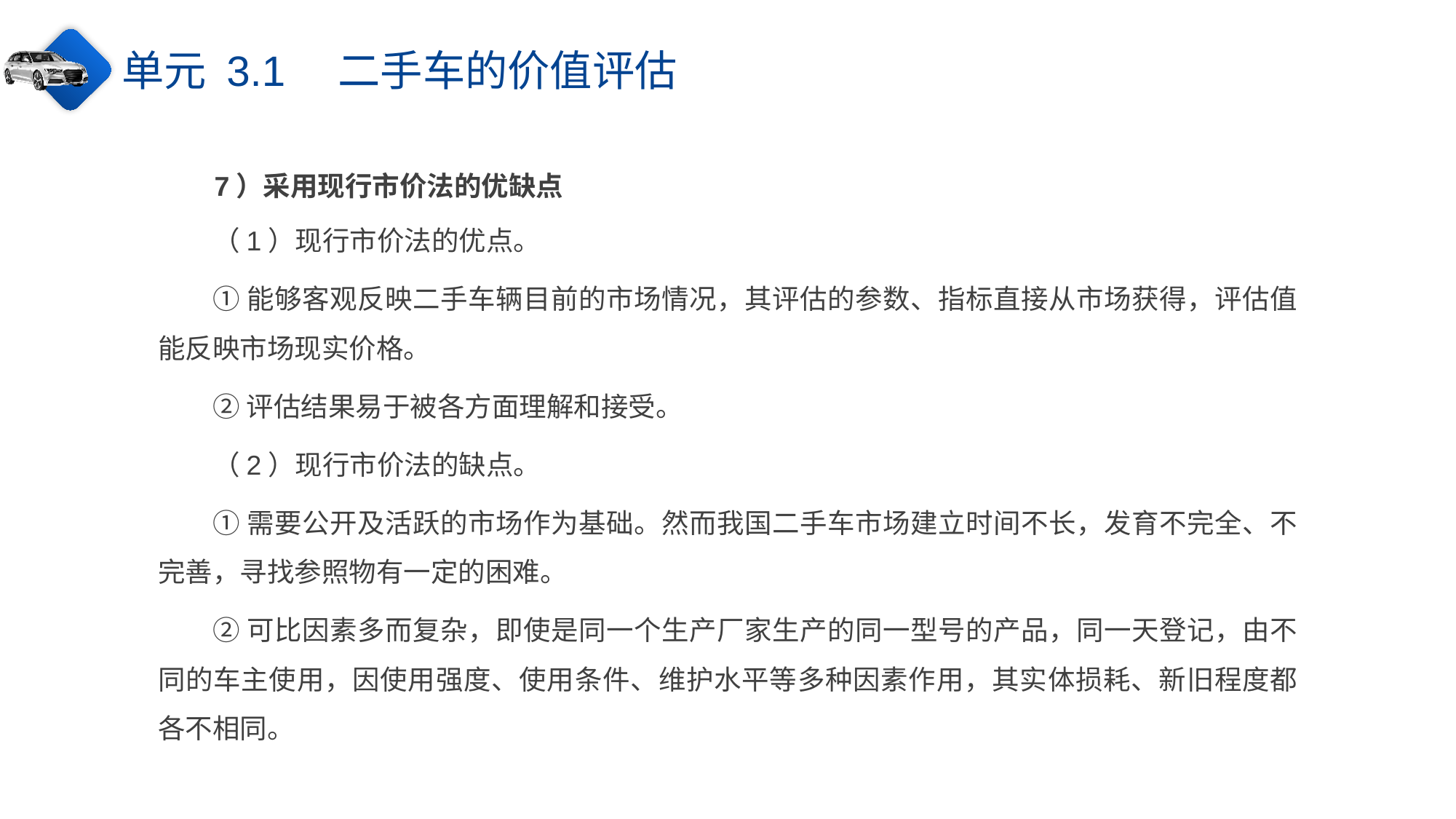

单元 3.1　二手车的价值评估
7）采用现行市价法的优缺点
（1）现行市价法的优点。
①能够客观反映二手车辆目前的市场情况，其评估的参数、指标直接从市场获得，评估值能反映市场现实价格。
②评估结果易于被各方面理解和接受。
（2）现行市价法的缺点。
①需要公开及活跃的市场作为基础。然而我国二手车市场建立时间不长，发育不完全、不完善，寻找参照物有一定的困难。
②可比因素多而复杂，即使是同一个生产厂家生产的同一型号的产品，同一天登记，由不同的车主使用，因使用强度、使用条件、维护水平等多种因素作用，其实体损耗、新旧程度都各不相同。